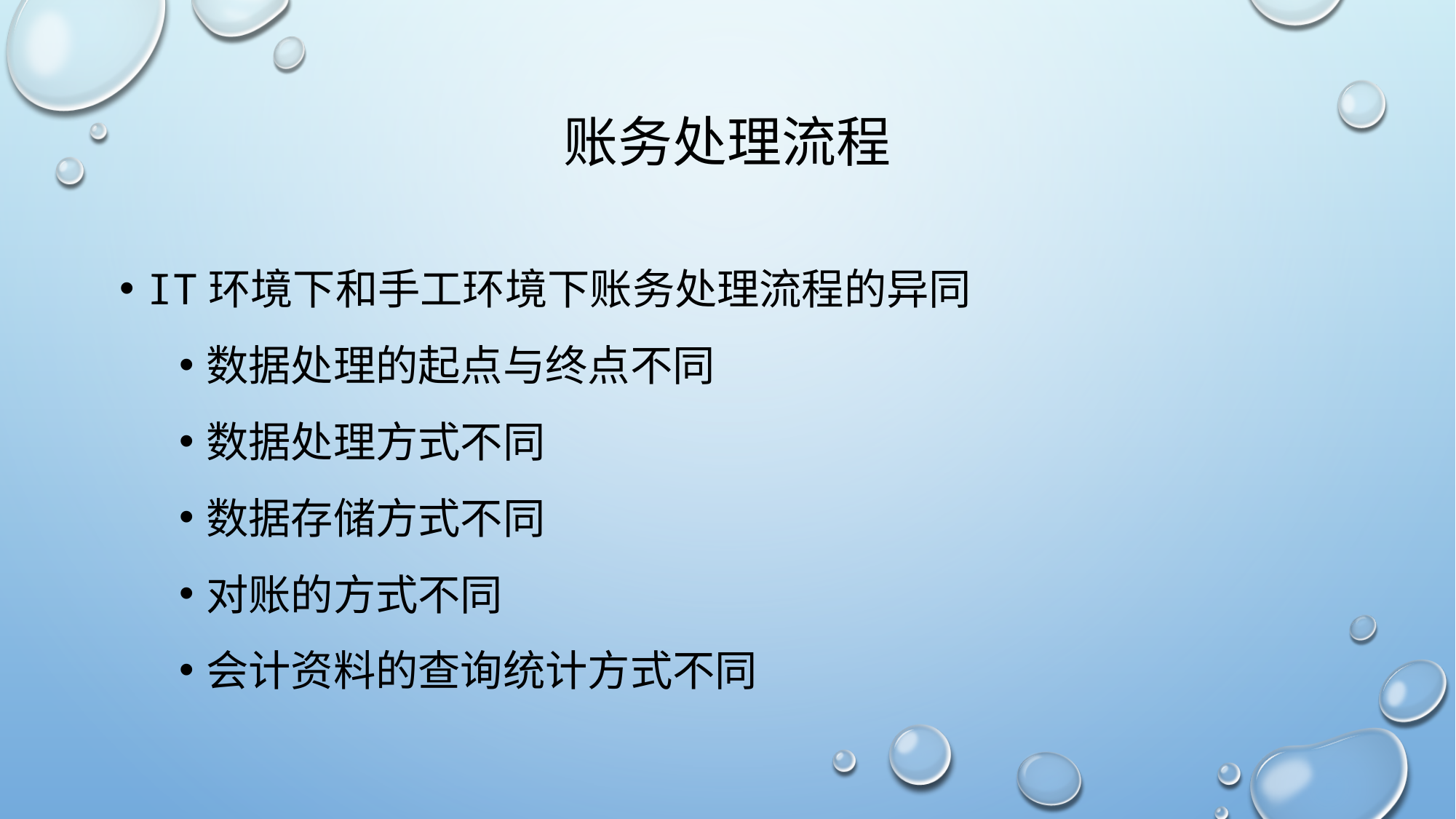

# 账务处理流程
IT环境下和手工环境下账务处理流程的异同
数据处理的起点与终点不同
数据处理方式不同
数据存储方式不同
对账的方式不同
会计资料的查询统计方式不同